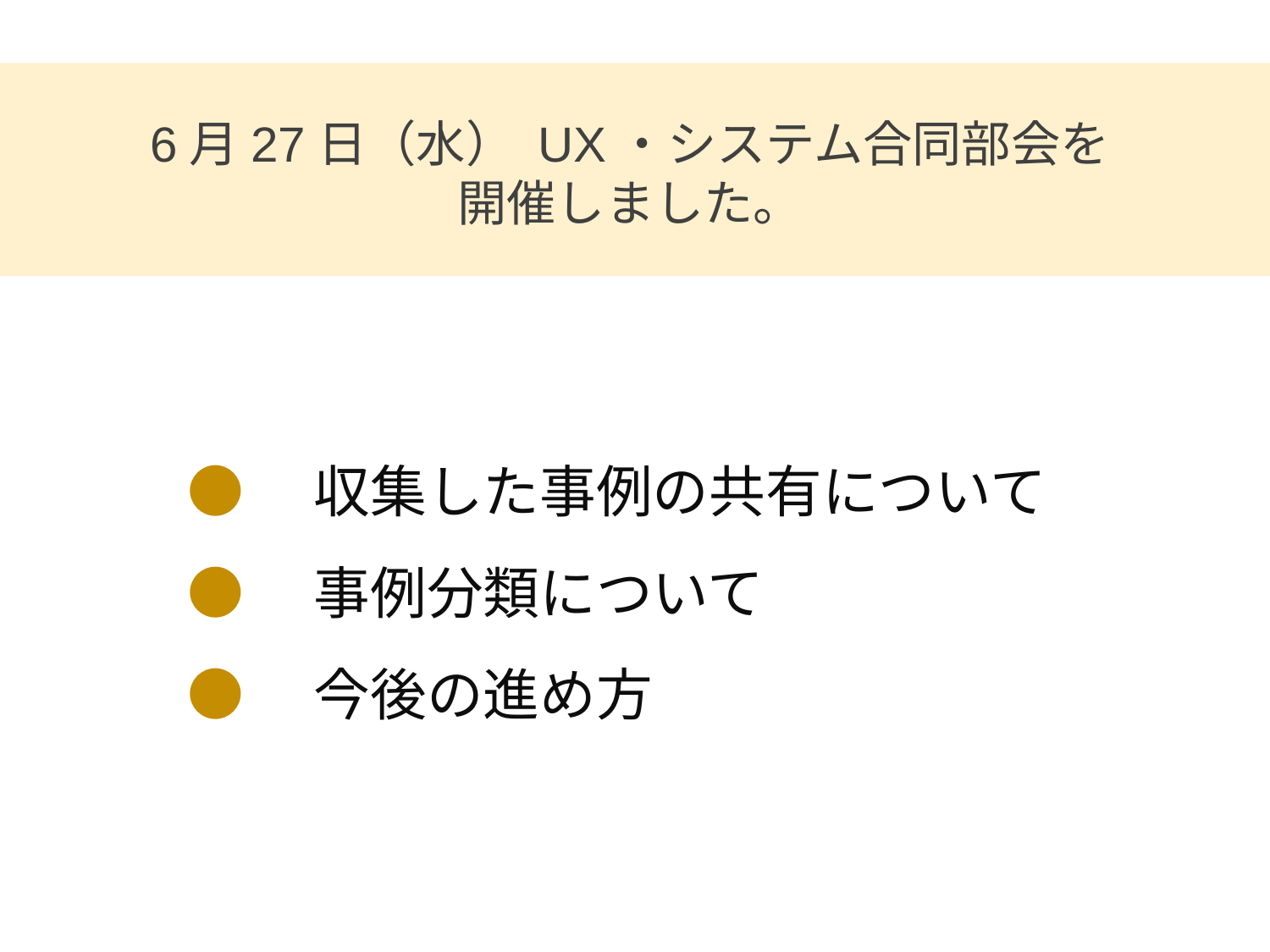

6月27日（水） UX・システム合同部会を
開催しました。
●　収集した事例の共有について
●　事例分類について
●　今後の進め方